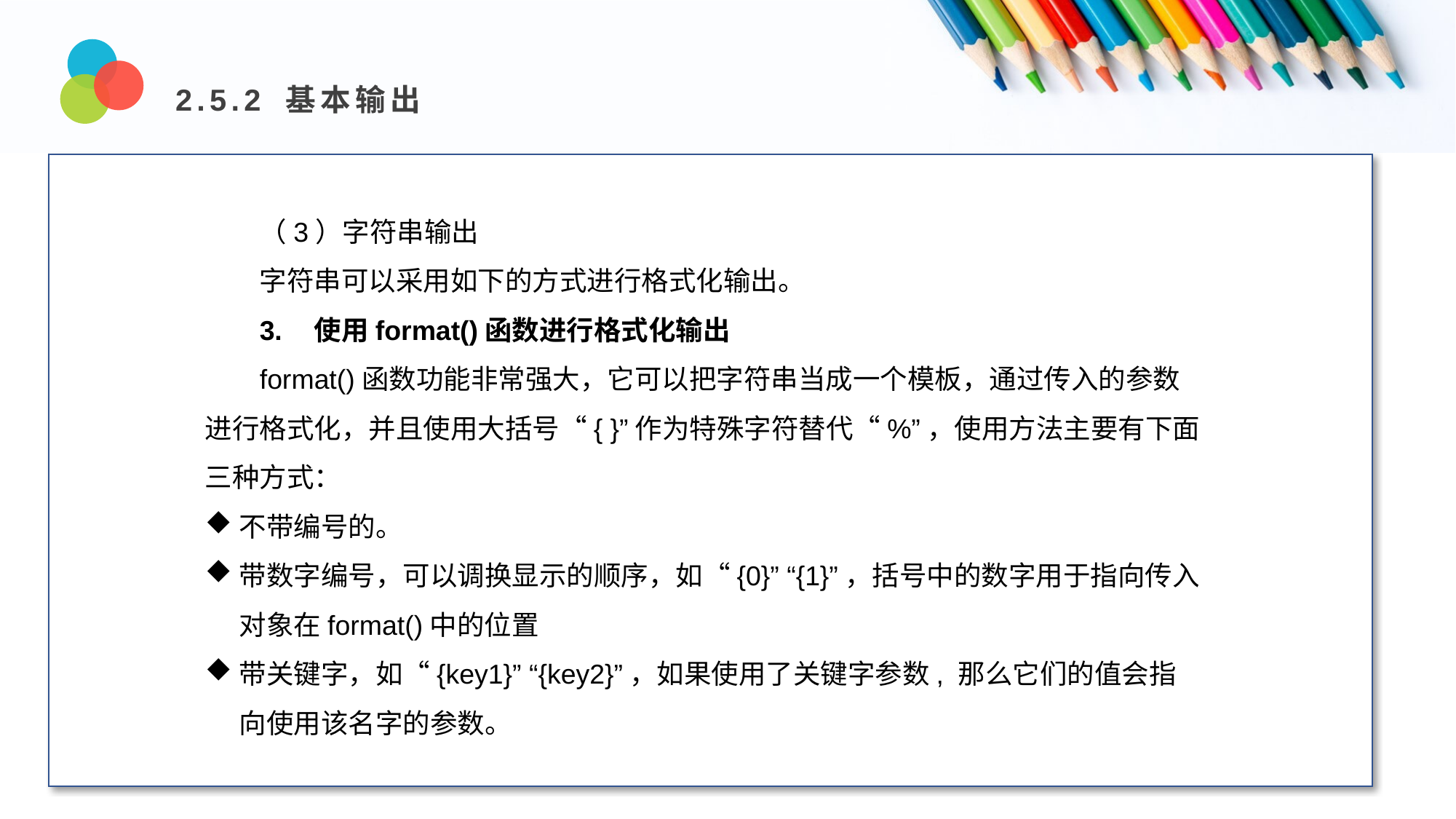

2.5.2 基本输出
Design and Production
（3）字符串输出
字符串可以采用如下的方式进行格式化输出。
3.	使用format()函数进行格式化输出
format()函数功能非常强大，它可以把字符串当成一个模板，通过传入的参数进行格式化，并且使用大括号“{ }”作为特殊字符替代“%”，使用方法主要有下面三种方式：
不带编号的。
带数字编号，可以调换显示的顺序，如“{0}” “{1}”，括号中的数字用于指向传入对象在format()中的位置
带关键字，如“{key1}” “{key2}”，如果使用了关键字参数, 那么它们的值会指向使用该名字的参数。